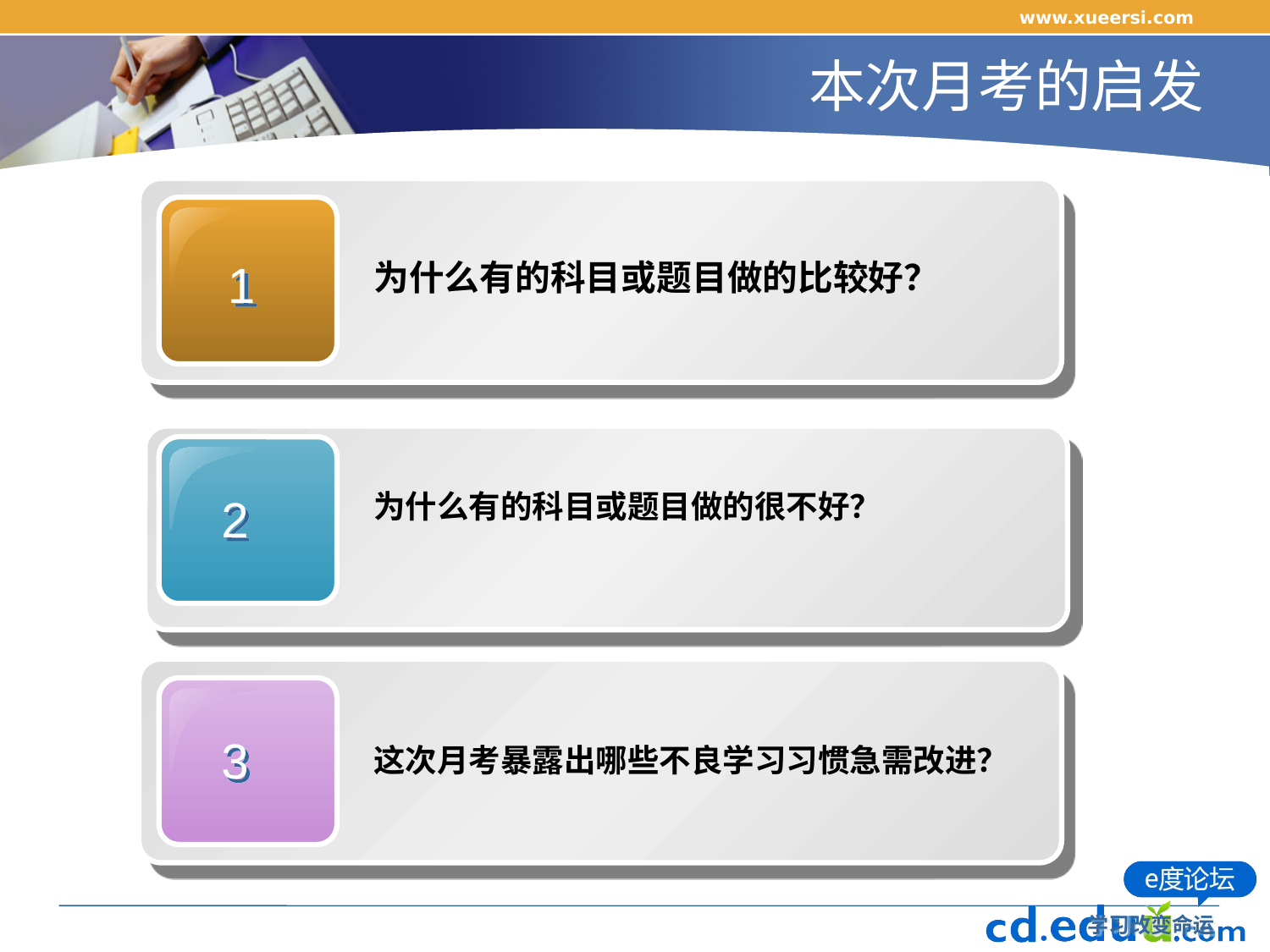

www.xueersi.com
# 本次月考的启发

1
为什么有的科目或题目做的比较好？

2
为什么有的科目或题目做的很不好？

3
这次月考暴露出哪些不良学习习惯急需改进？
学习改变命运